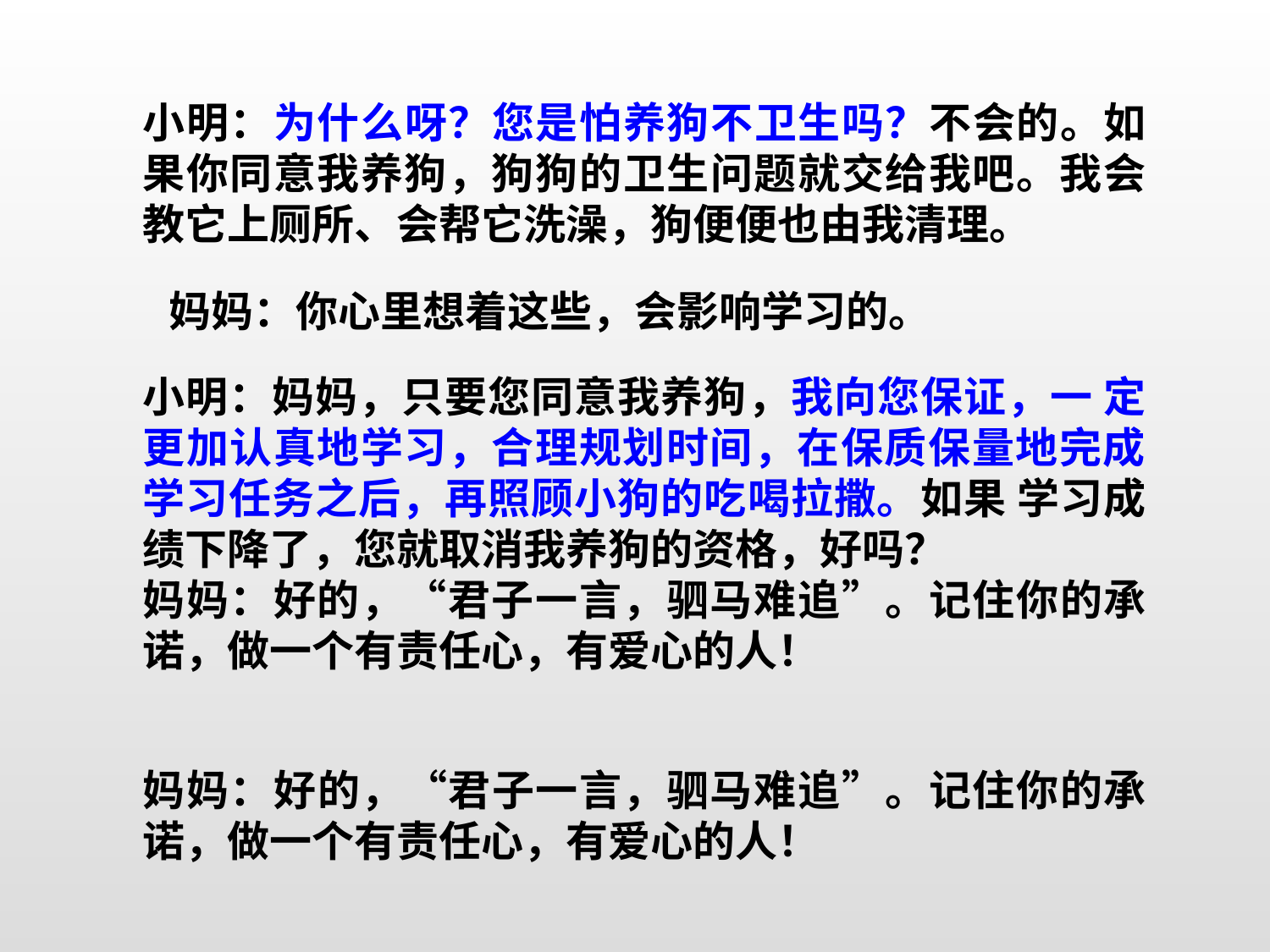

小明：为什么呀？您是怕养狗不卫生吗？不会的。如果你同意我养狗，狗狗的卫生问题就交给我吧。我会教它上厕所、会帮它洗澡，狗便便也由我清理。
妈妈：你心里想着这些，会影响学习的。
小明：妈妈，只要您同意我养狗，我向您保证，一 定更加认真地学习，合理规划时间，在保质保量地完成学习任务之后，再照顾小狗的吃喝拉撒。如果 学习成绩下降了，您就取消我养狗的资格，好吗？
妈妈：好的，“君子一言，驷马难追”。记住你的承诺，做一个有责任心，有爱心的人！
妈妈：好的，“君子一言，驷马难追”。记住你的承诺，做一个有责任心，有爱心的人！